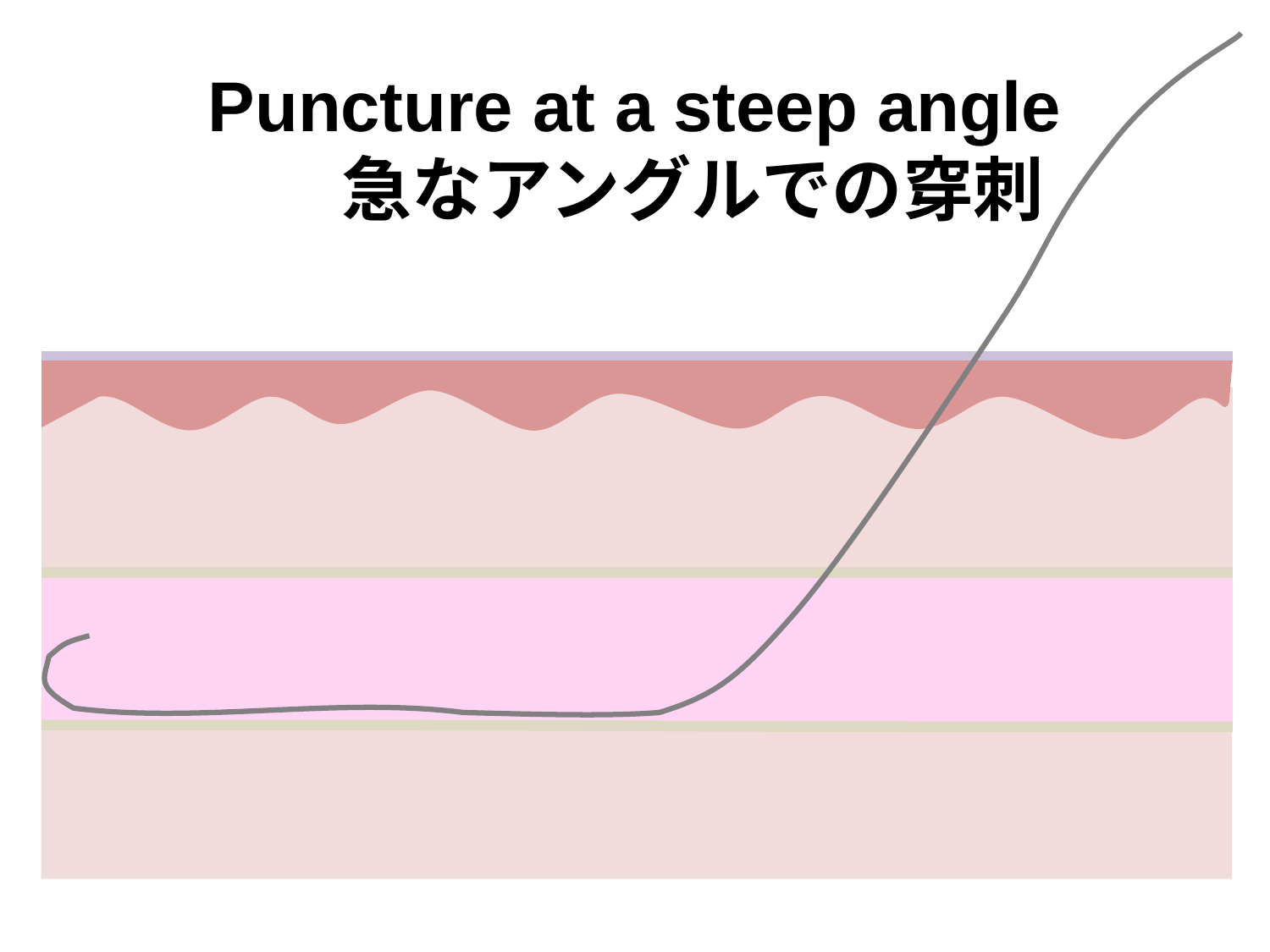

# Puncture at a steep angle 急なアングルでの穿刺